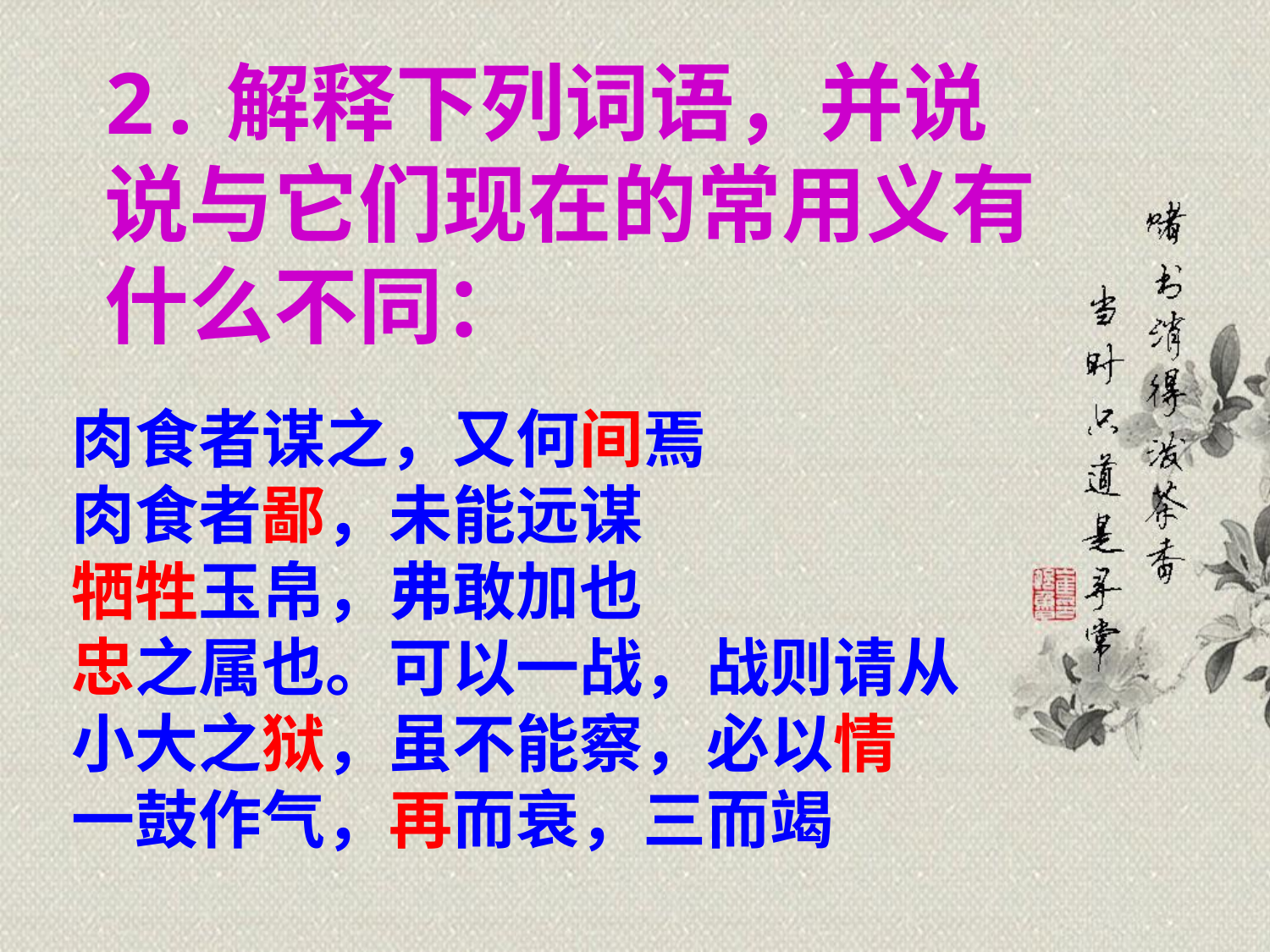

2.解释下列词语，并说说与它们现在的常用义有什么不同：
肉食者谋之，又何间焉
肉食者鄙，未能远谋
牺牲玉帛，弗敢加也
忠之属也。可以一战，战则请从
小大之狱，虽不能察，必以情
一鼓作气，再而衰，三而竭